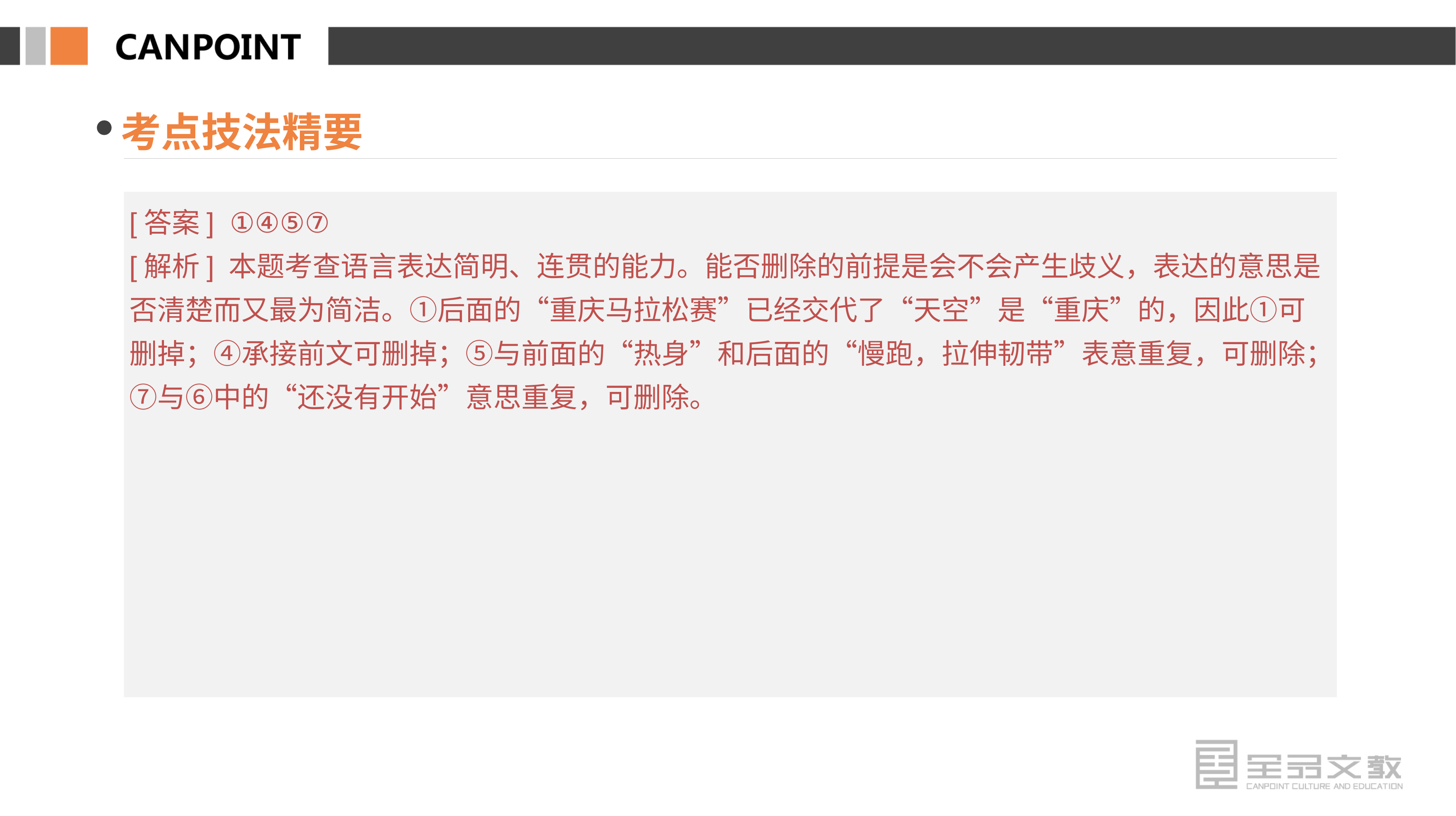

考点技法精要

[答案]  ①④⑤⑦
[解析] 本题考查语言表达简明、连贯的能力。能否删除的前提是会不会产生歧义，表达的意思是否清楚而又最为简洁。①后面的“重庆马拉松赛”已经交代了“天空”是“重庆”的，因此①可删掉；④承接前文可删掉；⑤与前面的“热身”和后面的“慢跑，拉伸韧带”表意重复，可删除；⑦与⑥中的“还没有开始”意思重复，可删除。